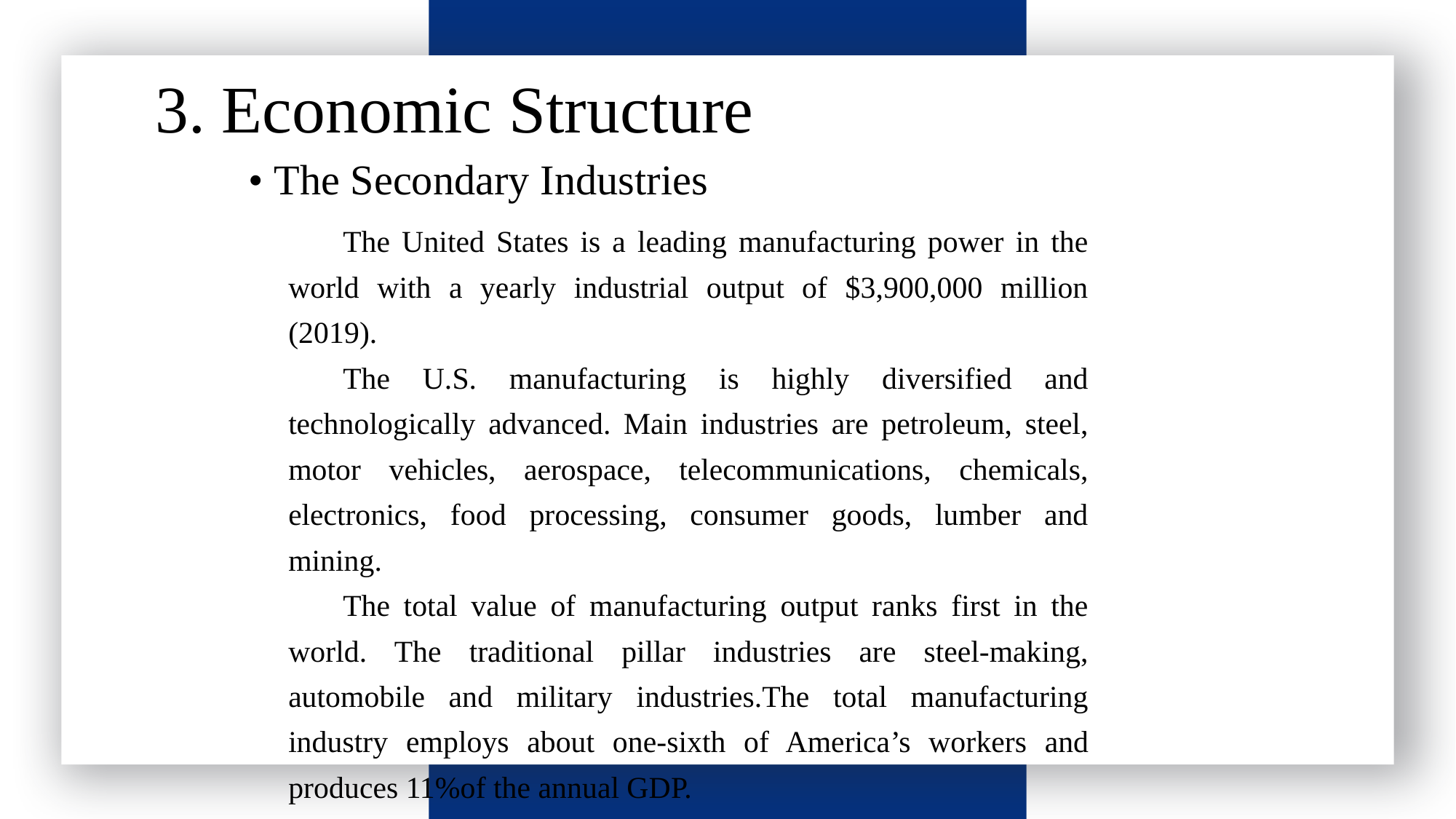

3. Economic Structure
请输入标题
   • The Secondary Industries

The United States is a leading manufacturing power in the world with a yearly industrial output of $3,900,000 million (2019).
The U.S. manufacturing is highly diversified and technologically advanced. Main industries are petroleum, steel, motor vehicles, aerospace, telecommunications, chemicals, electronics, food processing, consumer goods, lumber and mining.
The total value of manufacturing output ranks first in the world. The traditional pillar industries are steel-making, automobile and military industries.The total manufacturing industry employs about one-sixth of America’s workers and produces 11%of the annual GDP.